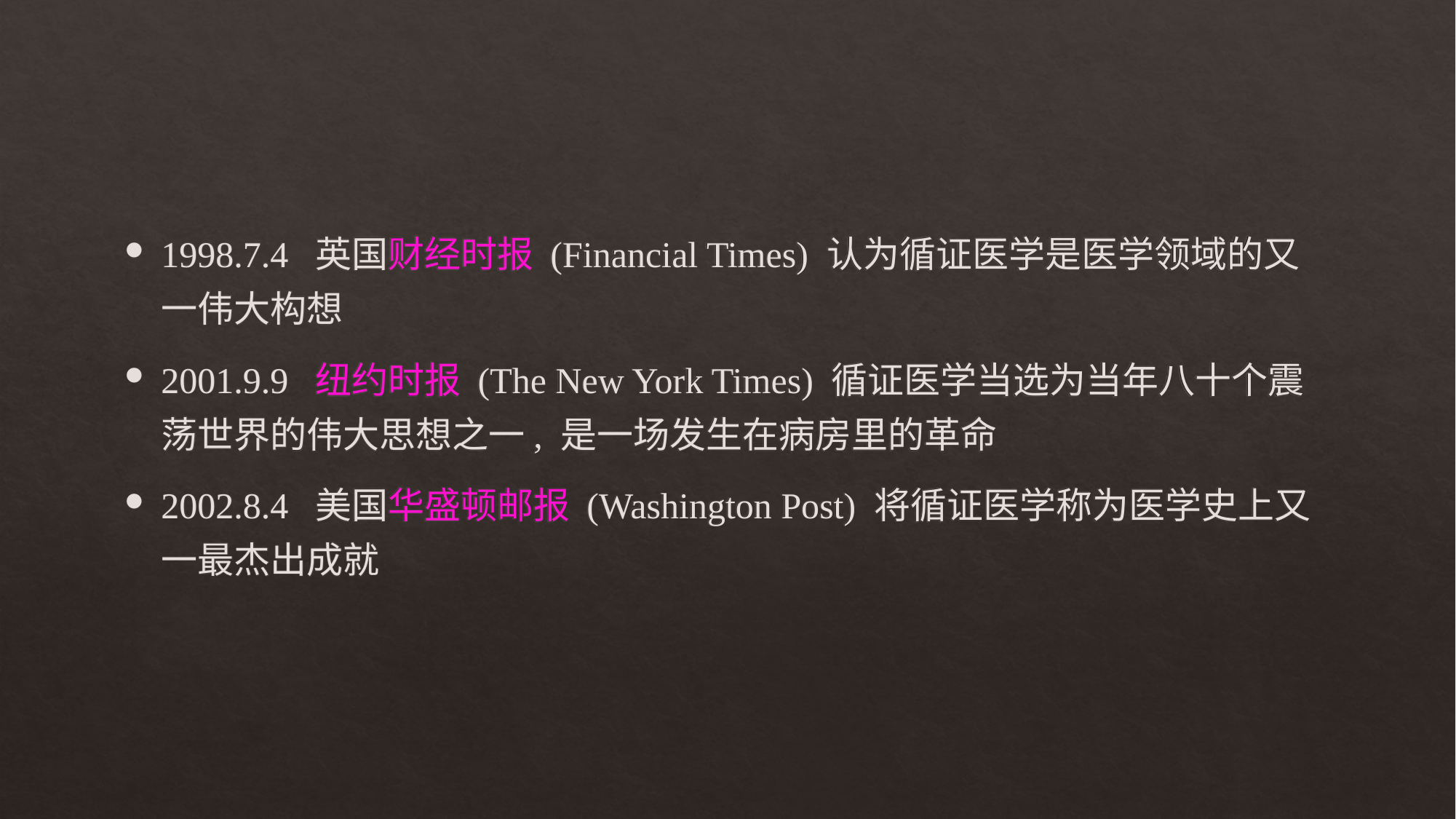

1998.7.4  英国财经时报 (Financial Times) 认为循证医学是医学领域的又一伟大构想
2001.9.9  纽约时报 (The New York Times) 循证医学当选为当年八十个震荡世界的伟大思想之一, 是一场发生在病房里的革命
2002.8.4  美国华盛顿邮报 (Washington Post) 将循证医学称为医学史上又一最杰出成就